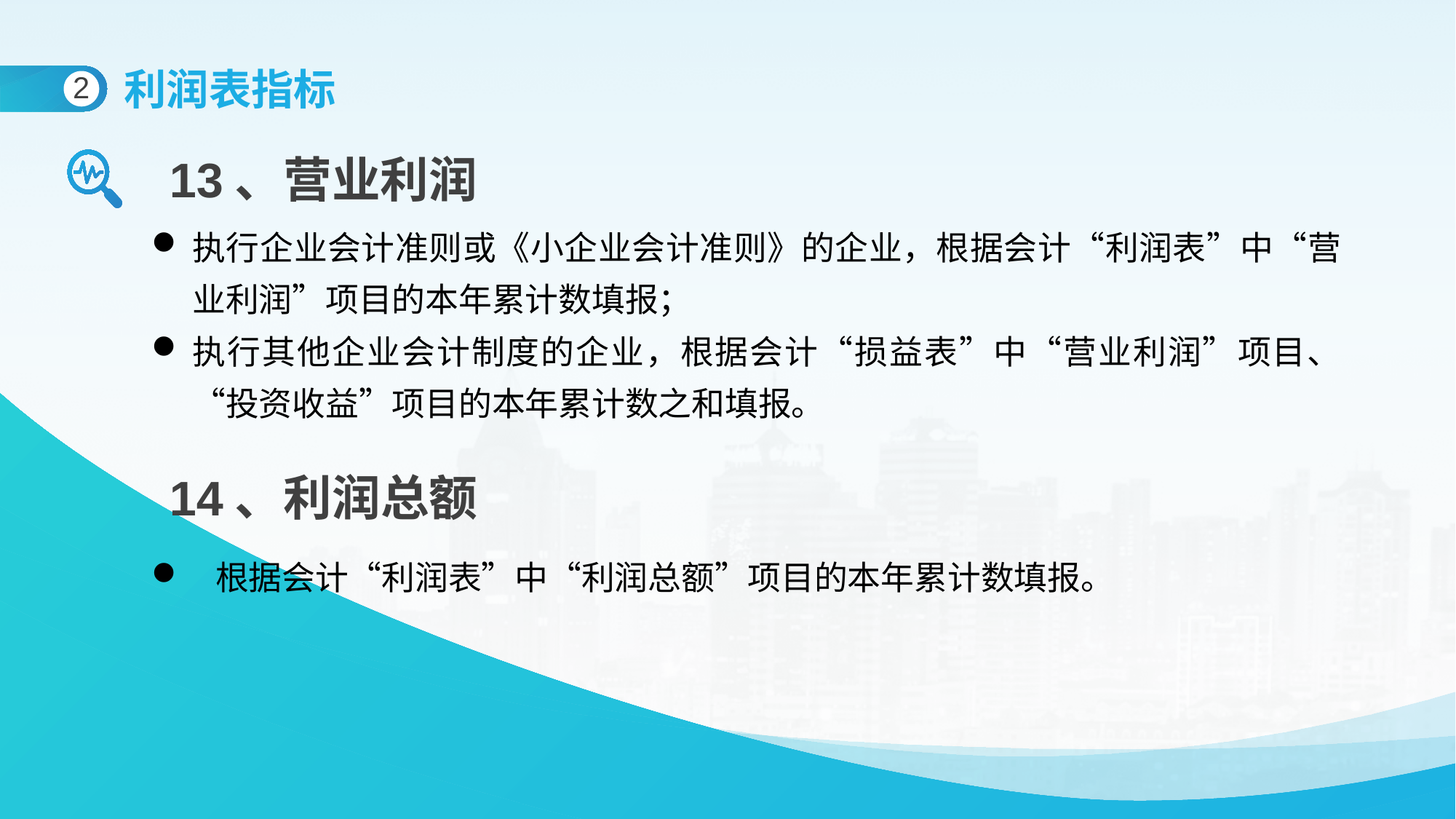

利润表指标
2
13、营业利润

执行企业会计准则或《小企业会计准则》的企业，根据会计“利润表”中“营业利润”项目的本年累计数填报；
执行其他企业会计制度的企业，根据会计“损益表”中“营业利润”项目、“投资收益”项目的本年累计数之和填报。
14、利润总额
  根据会计“利润表”中“利润总额”项目的本年累计数填报。